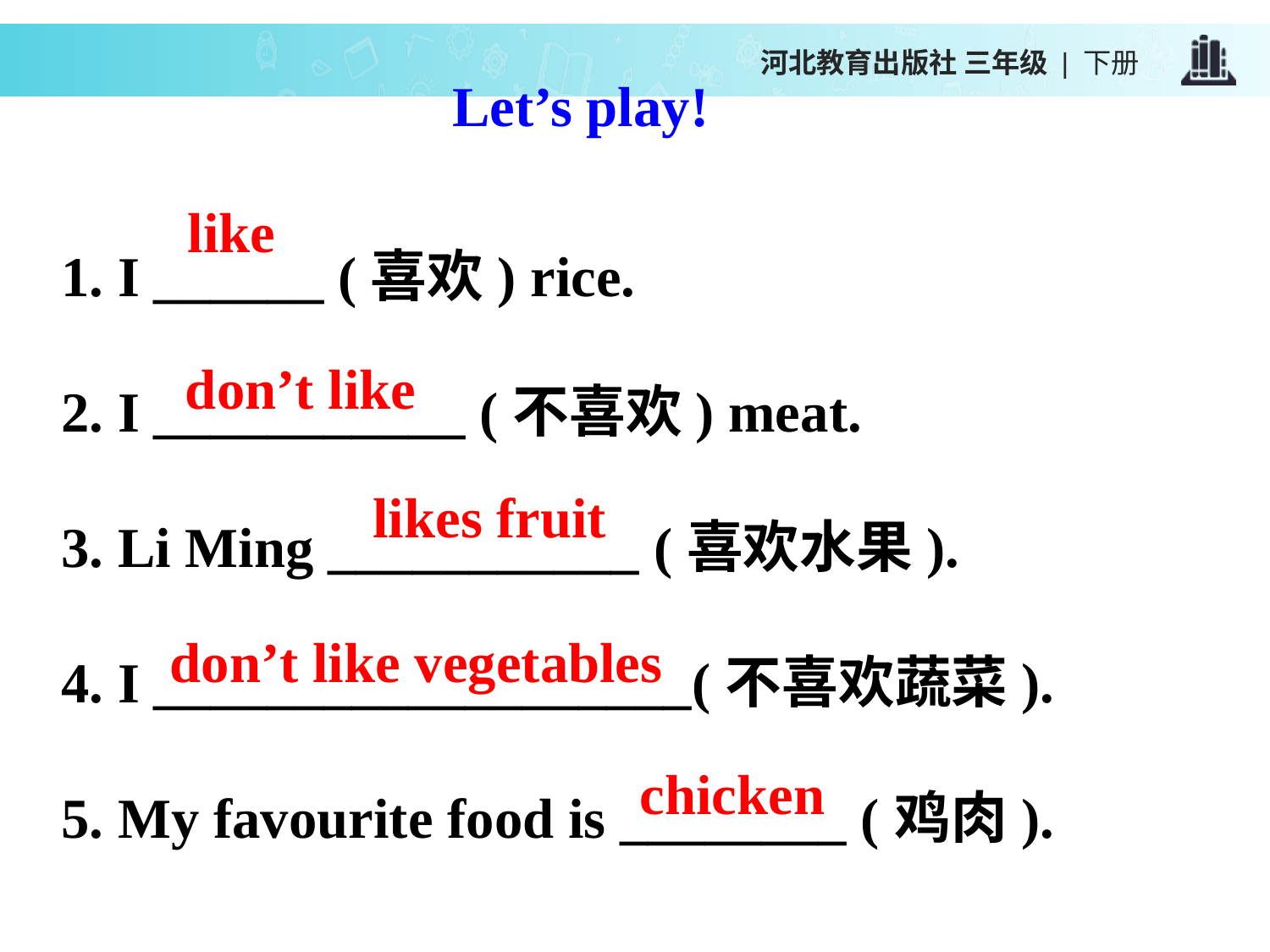

河北教育出版社 三年级 | 下册
Let’s play!
1. I ______ (喜欢) rice.
2. I ___________ (不喜欢) meat.
3. Li Ming ___________ (喜欢水果).
4. I ___________________(不喜欢蔬菜).
5. My favourite food is ________ (鸡肉).
like
don’t like

likes fruit
don’t like vegetables
chicken